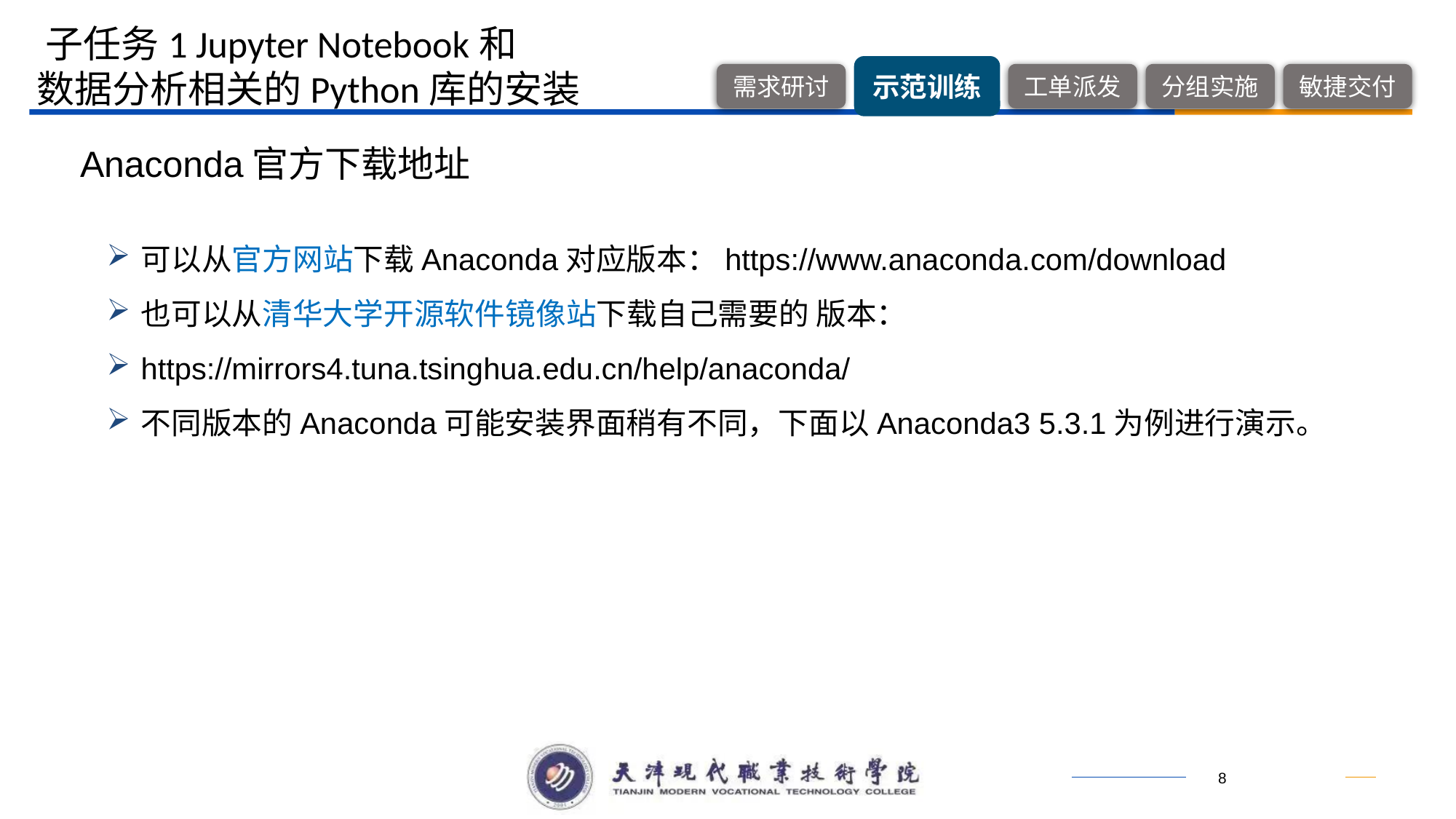

子任务1 Jupyter Notebook和
   数据分析相关的Python库的安装

Anaconda官方下载地址
可以从官方网站下载Anaconda对应版本：https://www.anaconda.com/download
也可以从清华大学开源软件镜像站下载自己需要的 版本：
https://mirrors4.tuna.tsinghua.edu.cn/help/anaconda/
不同版本的Anaconda可能安装界面稍有不同，下面以Anaconda3 5.3.1为例进行演示。